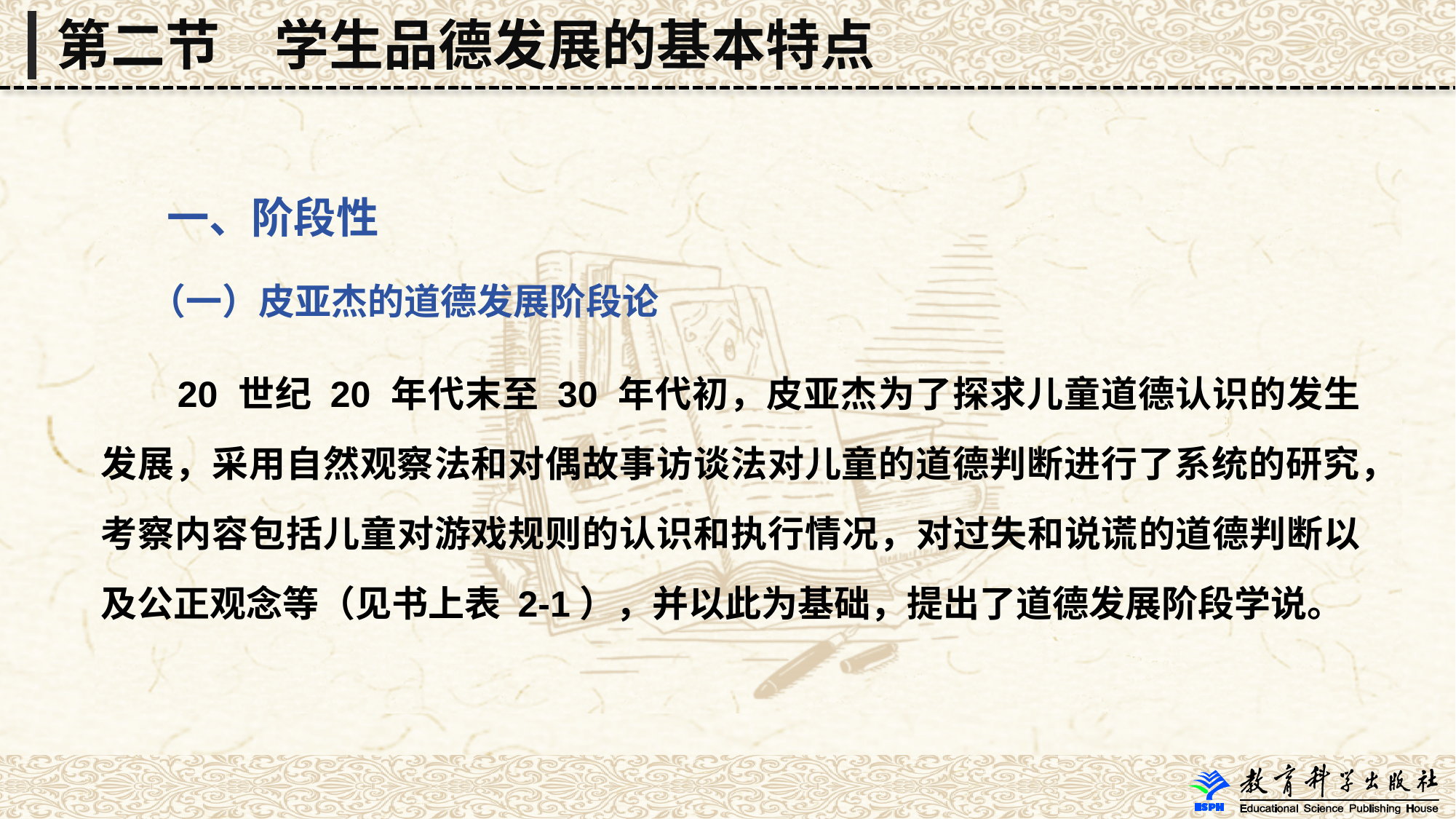

第二节　学生品德发展的基本特点
       一、阶段性

    （一）皮亚杰的道德发展阶段论

       20 世纪 20 年代末至 30 年代初，皮亚杰为了探求儿童道德认识的发生发展，采用自然观察法和对偶故事访谈法对儿童的道德判断进行了系统的研究，考察内容包括儿童对游戏规则的认识和执行情况，对过失和说谎的道德判断以及公正观念等（见书上表 2-1），并以此为基础，提出了道德发展阶段学说。